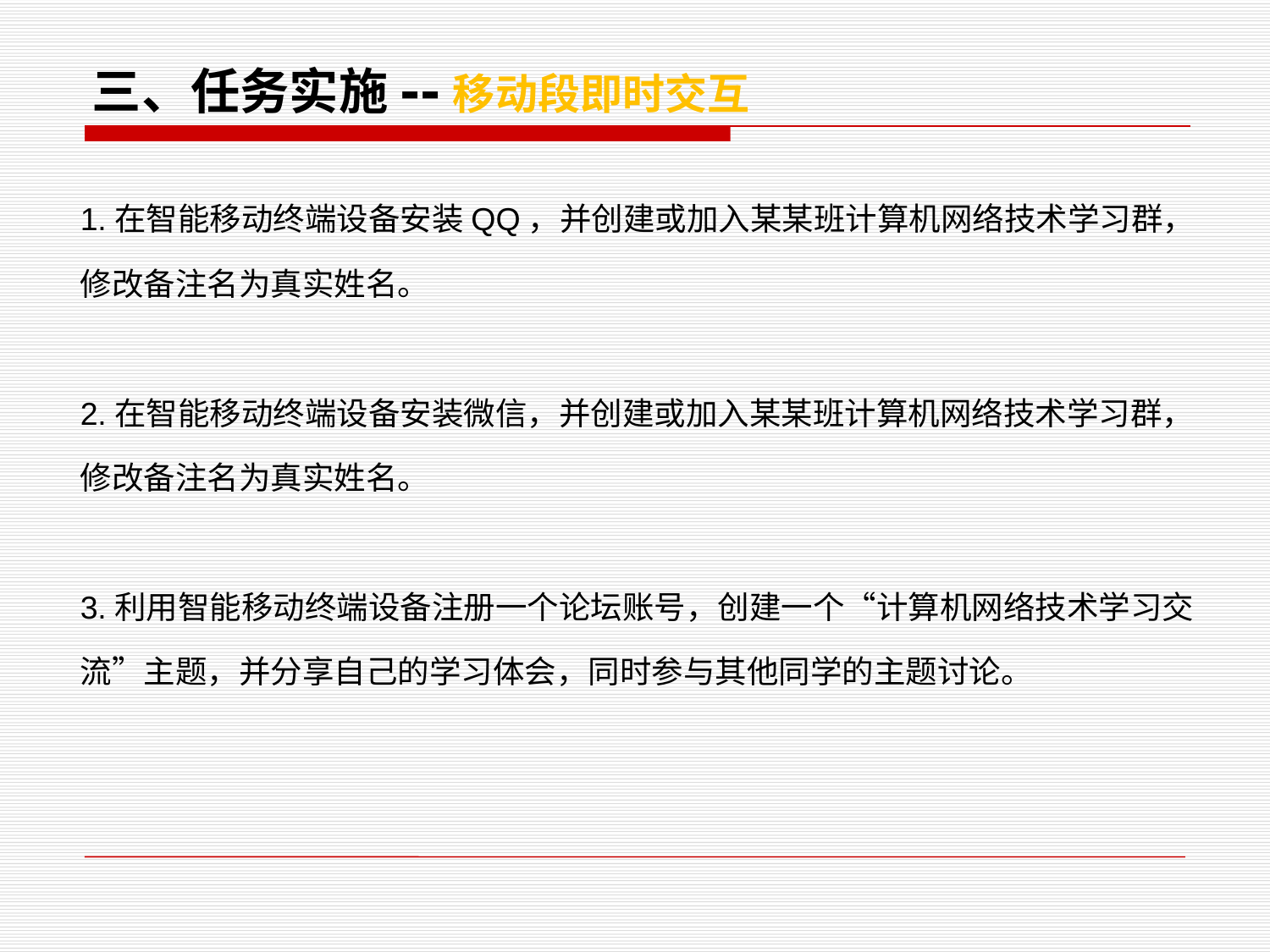

三、任务实施--移动段即时交互
1.在智能移动终端设备安装QQ，并创建或加入某某班计算机网络技术学习群，修改备注名为真实姓名。

2.在智能移动终端设备安装微信，并创建或加入某某班计算机网络技术学习群，修改备注名为真实姓名。

3.利用智能移动终端设备注册一个论坛账号，创建一个“计算机网络技术学习交流”主题，并分享自己的学习体会，同时参与其他同学的主题讨论。
50